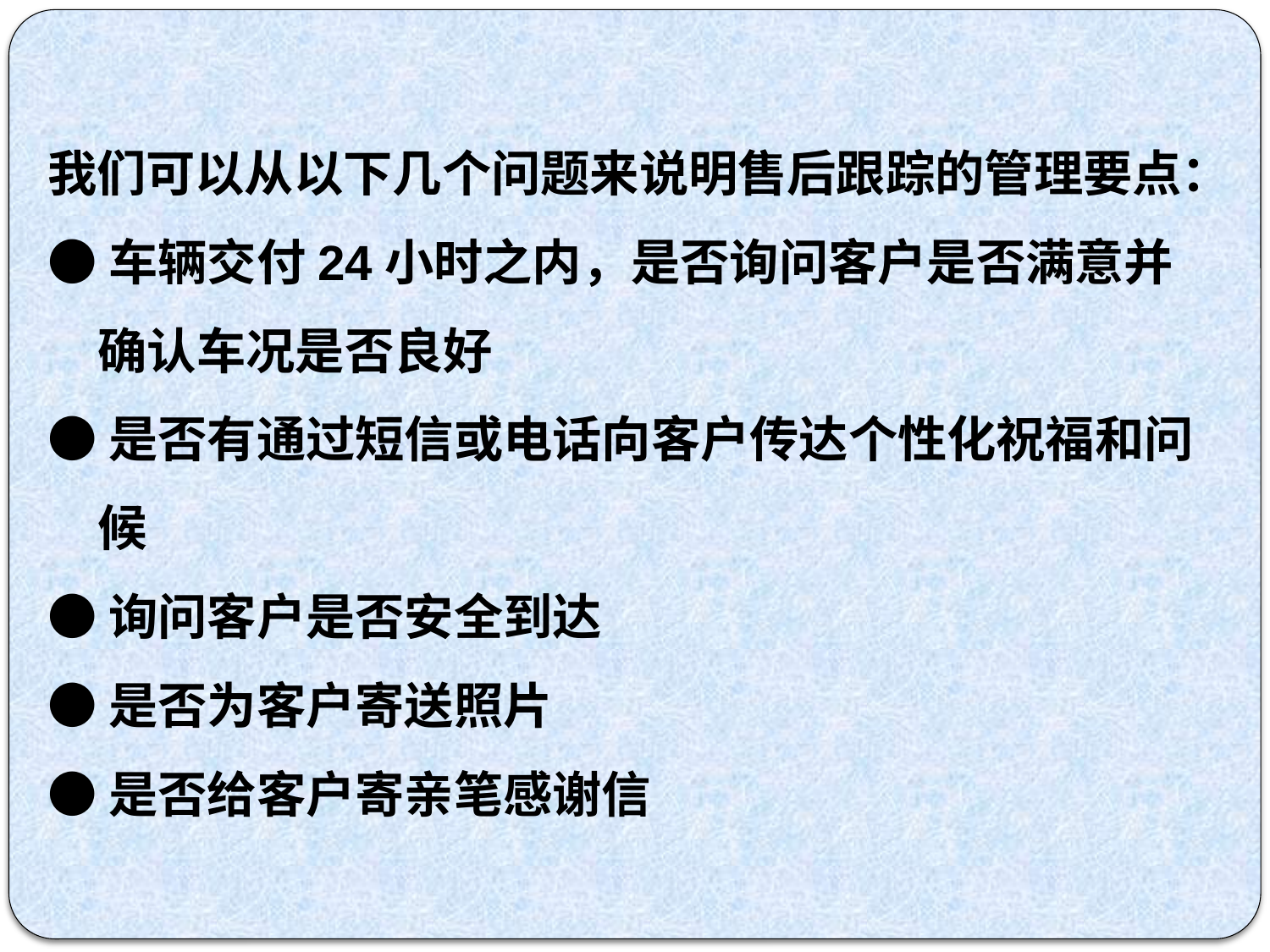

我们可以从以下几个问题来说明售后跟踪的管理要点：
●车辆交付24小时之内，是否询问客户是否满意并确认车况是否良好
●是否有通过短信或电话向客户传达个性化祝福和问候
●询问客户是否安全到达
●是否为客户寄送照片
●是否给客户寄亲笔感谢信